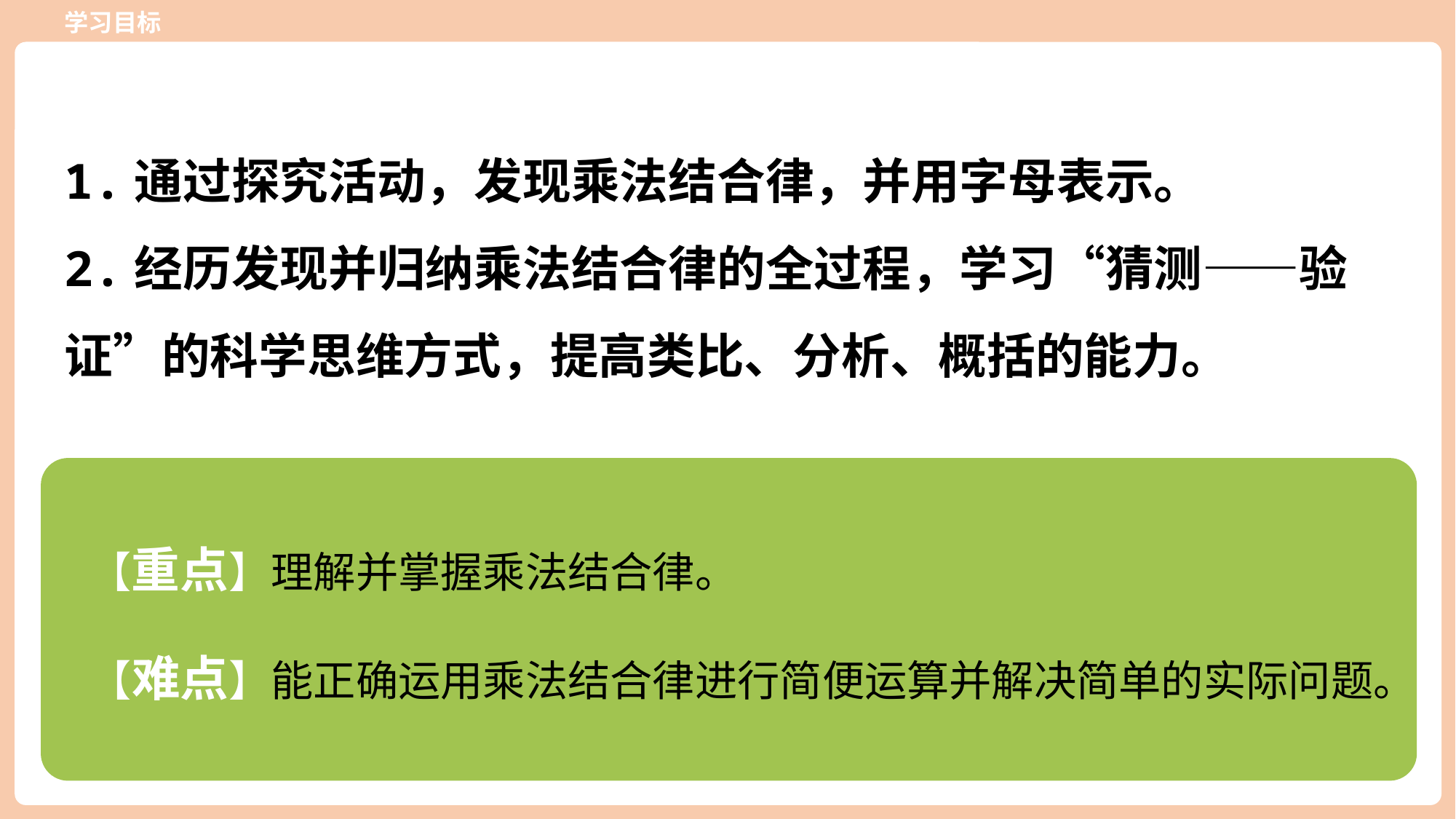

1.通过探究活动，发现乘法结合律，并用字母表示。
2.经历发现并归纳乘法结合律的全过程，学习“猜测——验证”的科学思维方式，提高类比、分析、概括的能力。

【重点】理解并掌握乘法结合律。
【难点】能正确运用乘法结合律进行简便运算并解决简单的实际问题。